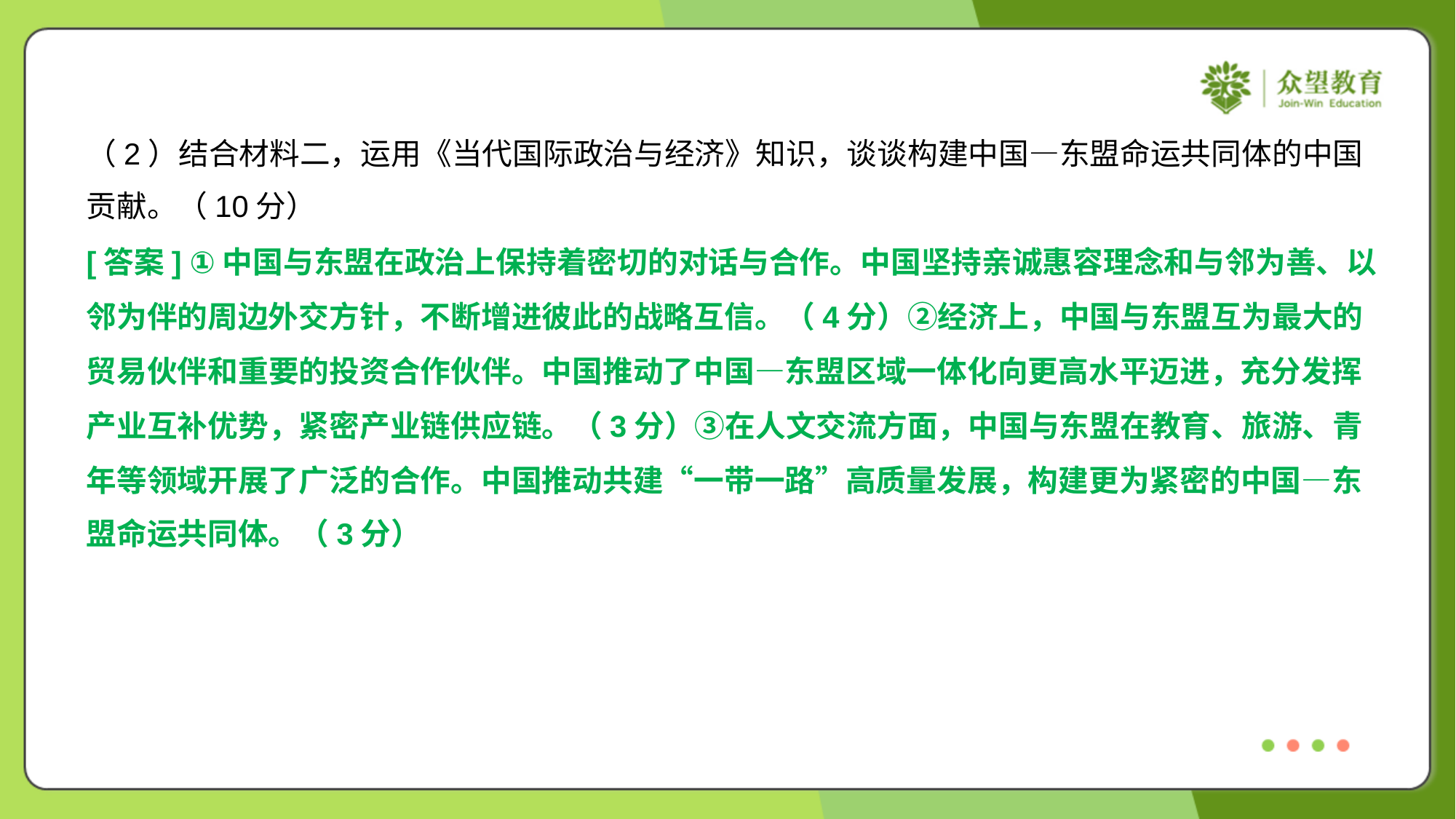

（2）结合材料二，运用《当代国际政治与经济》知识，谈谈构建中国—东盟命运共同体的中国
贡献。（10分）
[答案] ①中国与东盟在政治上保持着密切的对话与合作。中国坚持亲诚惠容理念和与邻为善、以
邻为伴的周边外交方针，不断增进彼此的战略互信。（4分）②经济上，中国与东盟互为最大的
贸易伙伴和重要的投资合作伙伴。中国推动了中国—东盟区域一体化向更高水平迈进，充分发挥
产业互补优势，紧密产业链供应链。（3分）③在人文交流方面，中国与东盟在教育、旅游、青
年等领域开展了广泛的合作。中国推动共建“一带一路”高质量发展，构建更为紧密的中国—东
盟命运共同体。（3分）